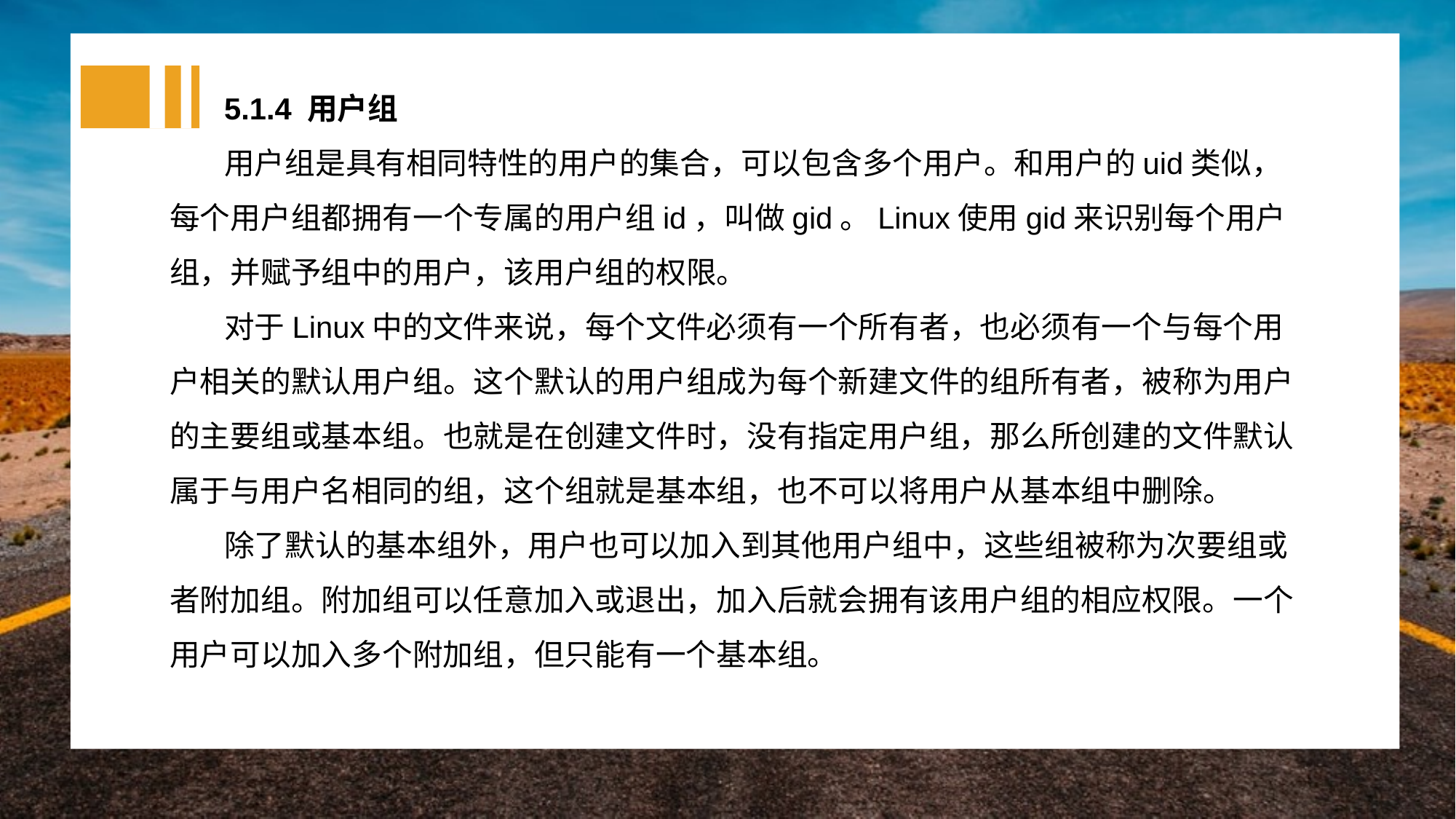

5.1.4 用户组
用户组是具有相同特性的用户的集合，可以包含多个用户。和用户的uid类似，每个用户组都拥有一个专属的用户组id，叫做gid。Linux使用gid来识别每个用户组，并赋予组中的用户，该用户组的权限。
对于Linux中的文件来说，每个文件必须有一个所有者，也必须有一个与每个用户相关的默认用户组。这个默认的用户组成为每个新建文件的组所有者，被称为用户的主要组或基本组。也就是在创建文件时，没有指定用户组，那么所创建的文件默认属于与用户名相同的组，这个组就是基本组，也不可以将用户从基本组中删除。
除了默认的基本组外，用户也可以加入到其他用户组中，这些组被称为次要组或者附加组。附加组可以任意加入或退出，加入后就会拥有该用户组的相应权限。一个用户可以加入多个附加组，但只能有一个基本组。